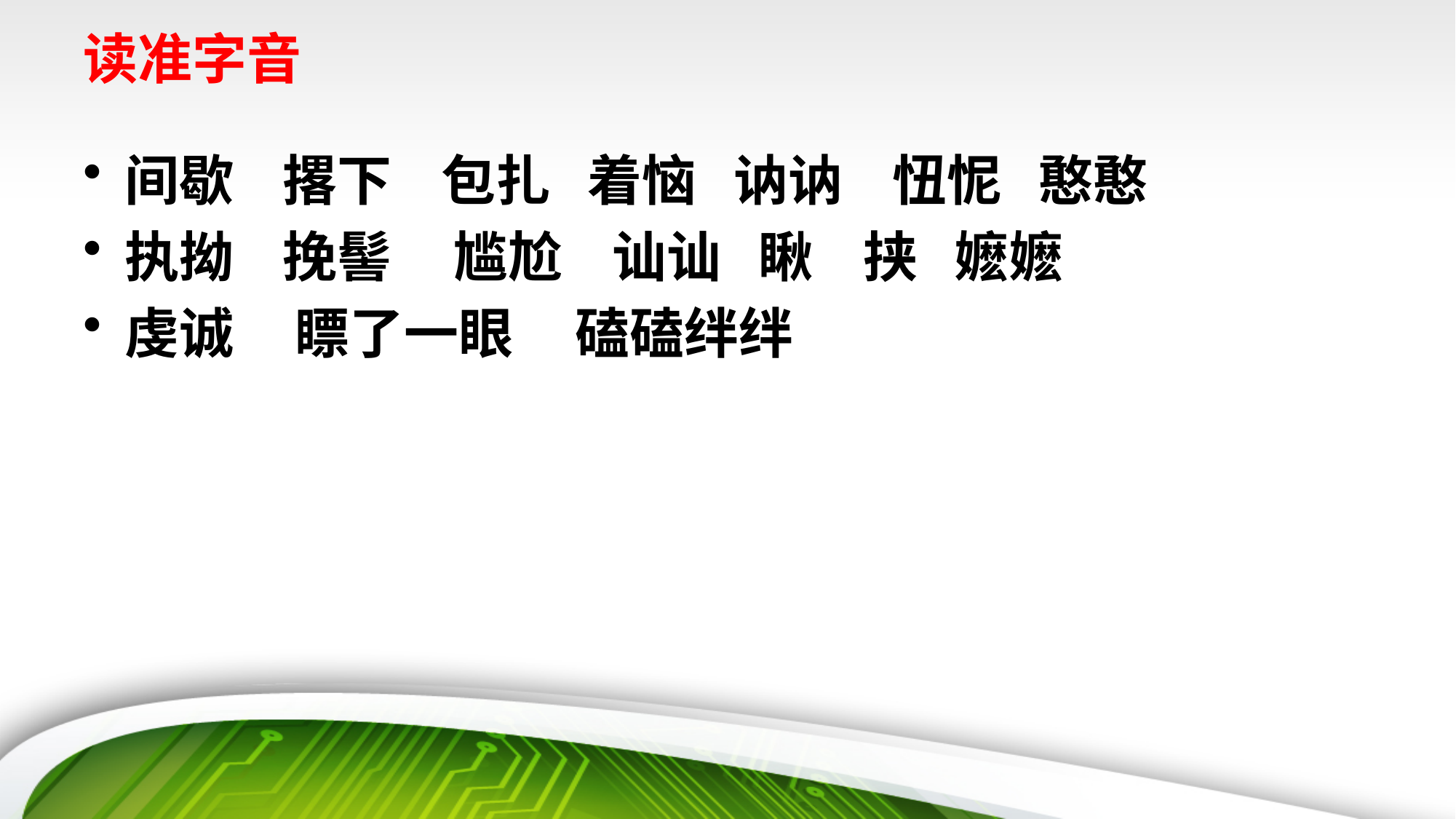

# 读准字音
间歇    撂下    包扎   着恼   讷讷    忸怩   憨憨
执拗    挽髻     尴尬    讪讪   瞅    挟   嬷嬷
虔诚     瞟了一眼     磕磕绊绊